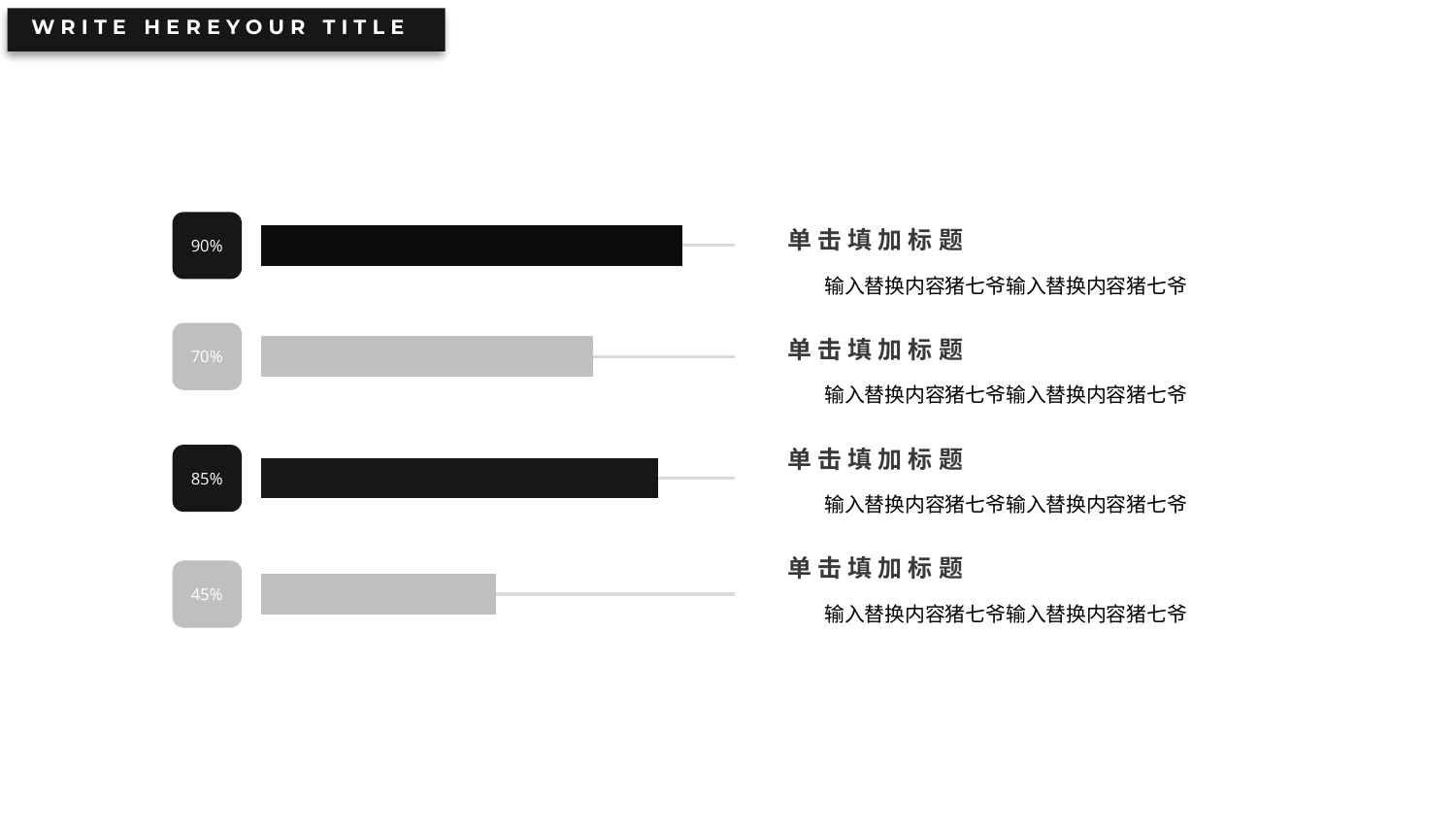

WRITE HEREYOUR TITLE

90%
单击填加标题
输入替换内容猪七爷输入替换内容猪七爷
70%
单击填加标题
输入替换内容猪七爷输入替换内容猪七爷
单击填加标题
85%
输入替换内容猪七爷输入替换内容猪七爷
单击填加标题
45%
输入替换内容猪七爷输入替换内容猪七爷